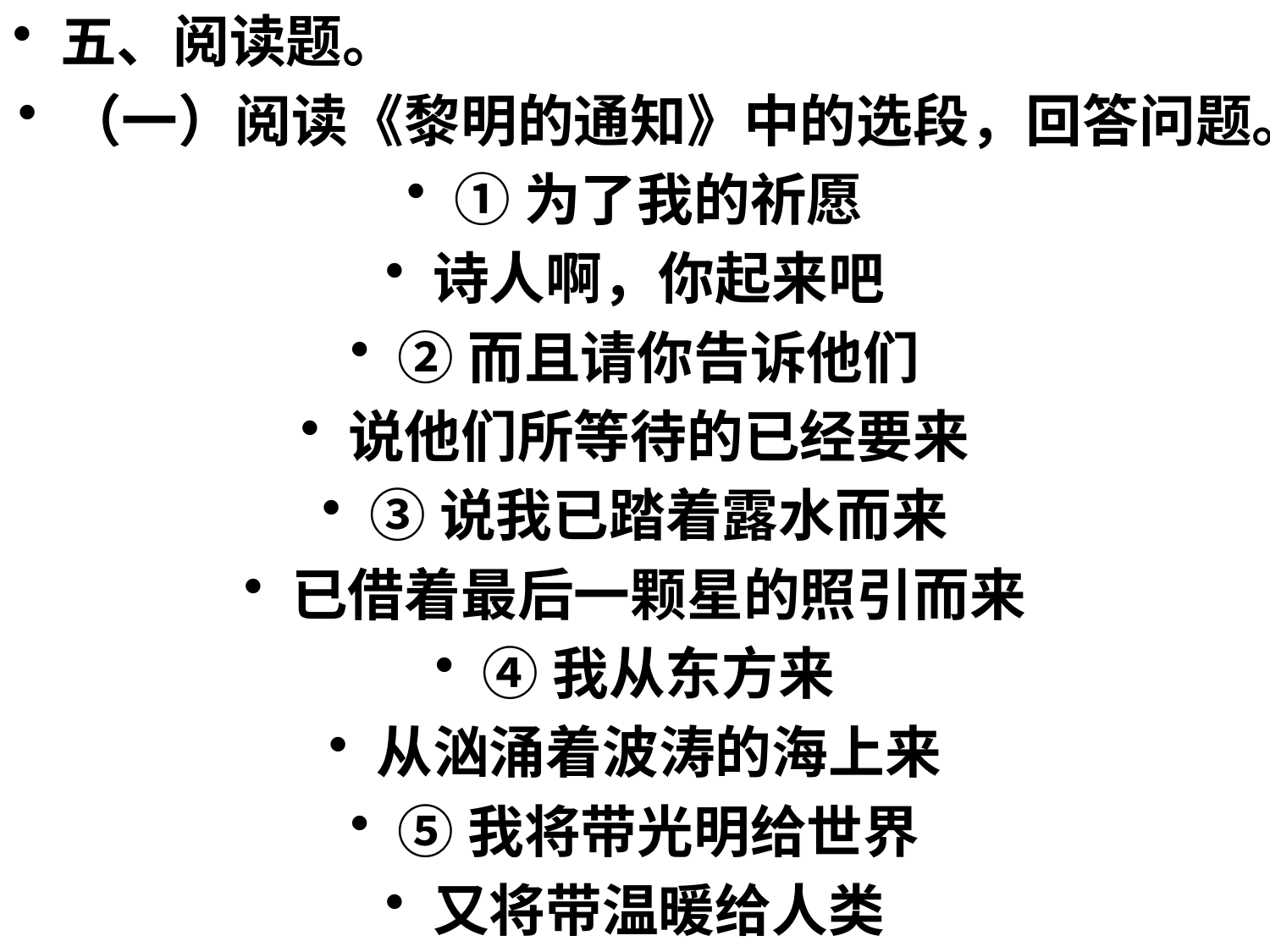

五、阅读题。
（一）阅读《黎明的通知》中的选段，回答问题。
①为了我的祈愿
诗人啊，你起来吧
②而且请你告诉他们
说他们所等待的已经要来
③说我已踏着露水而来
已借着最后一颗星的照引而来
④我从东方来
从汹涌着波涛的海上来
⑤我将带光明给世界
又将带温暖给人类